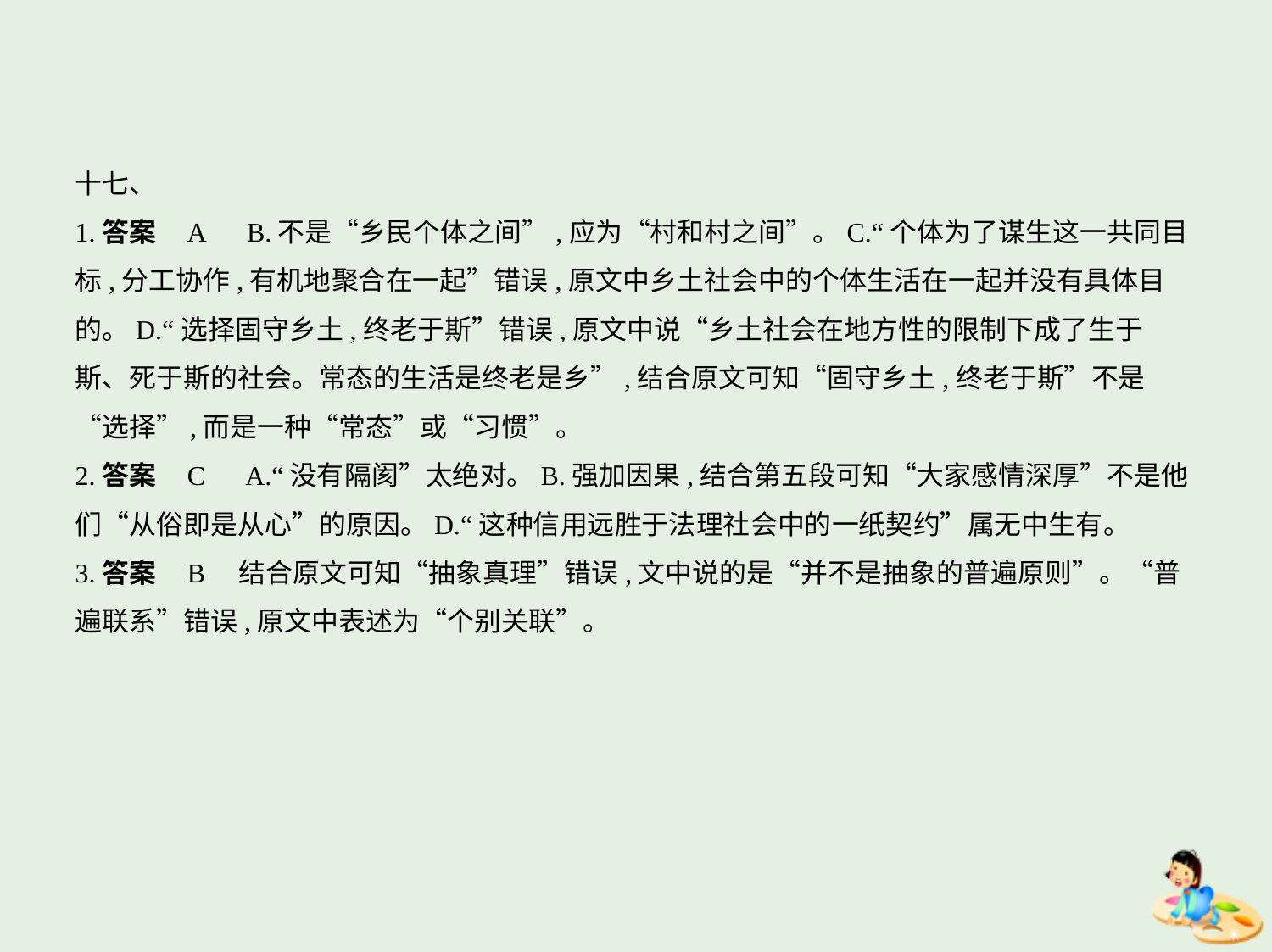

十七、
1.答案    A　B.不是“乡民个体之间”,应为“村和村之间”。C.“个体为了谋生这一共同目
标,分工协作,有机地聚合在一起”错误,原文中乡土社会中的个体生活在一起并没有具体目
的。D.“选择固守乡土,终老于斯”错误,原文中说“乡土社会在地方性的限制下成了生于
斯、死于斯的社会。常态的生活是终老是乡”,结合原文可知“固守乡土,终老于斯”不是
“选择”,而是一种“常态”或“习惯”。
2.答案    C　A.“没有隔阂”太绝对。B.强加因果,结合第五段可知“大家感情深厚”不是他
们“从俗即是从心”的原因。D.“这种信用远胜于法理社会中的一纸契约”属无中生有。
3.答案    B　结合原文可知“抽象真理”错误,文中说的是“并不是抽象的普遍原则”。“普
遍联系”错误,原文中表述为“个别关联”。